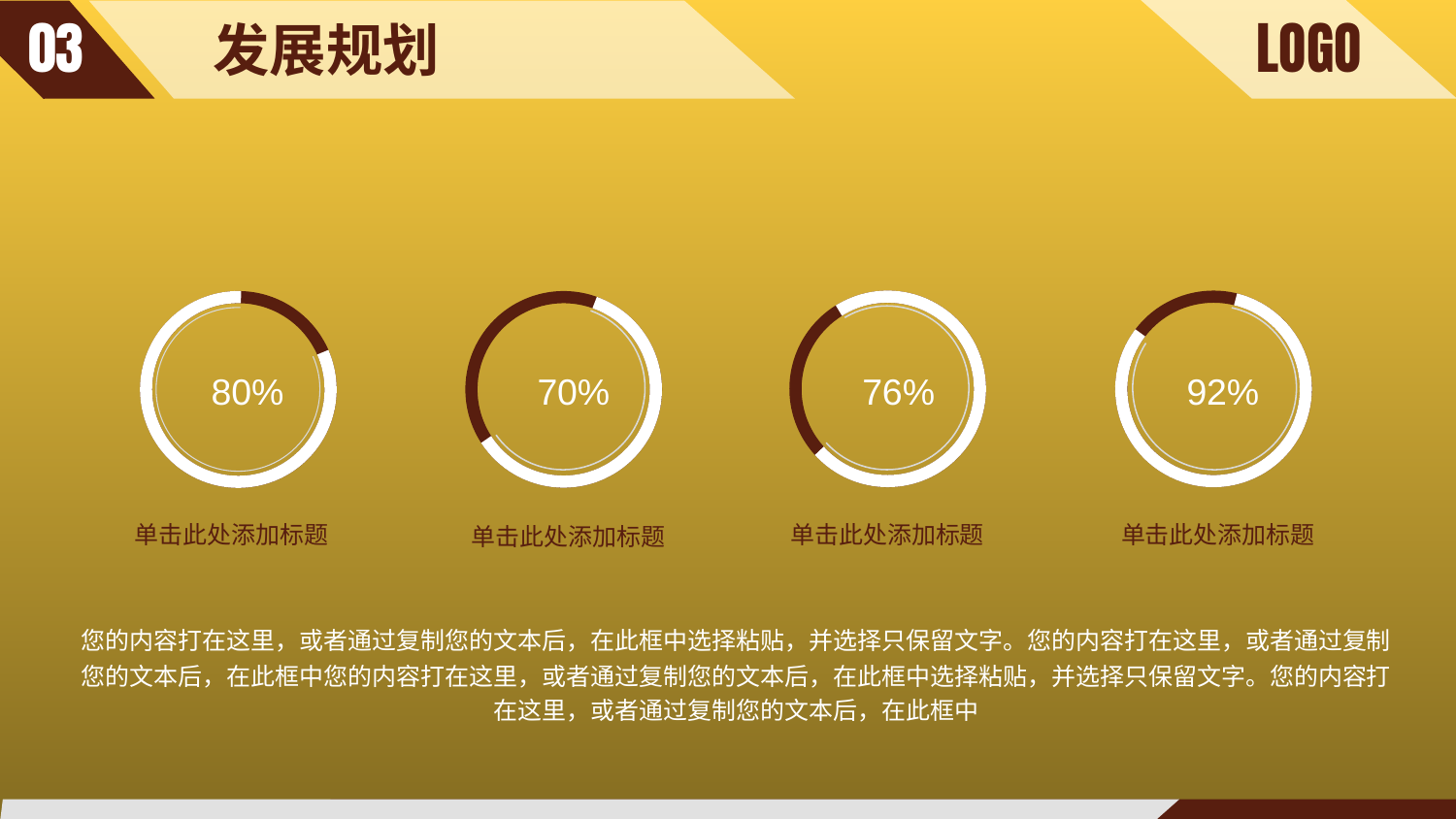

发展规划
03
LOGO

76%

92%

80%

70%
单击此处添加标题
单击此处添加标题
单击此处添加标题
单击此处添加标题
您的内容打在这里，或者通过复制您的文本后，在此框中选择粘贴，并选择只保留文字。您的内容打在这里，或者通过复制您的文本后，在此框中您的内容打在这里，或者通过复制您的文本后，在此框中选择粘贴，并选择只保留文字。您的内容打在这里，或者通过复制您的文本后，在此框中